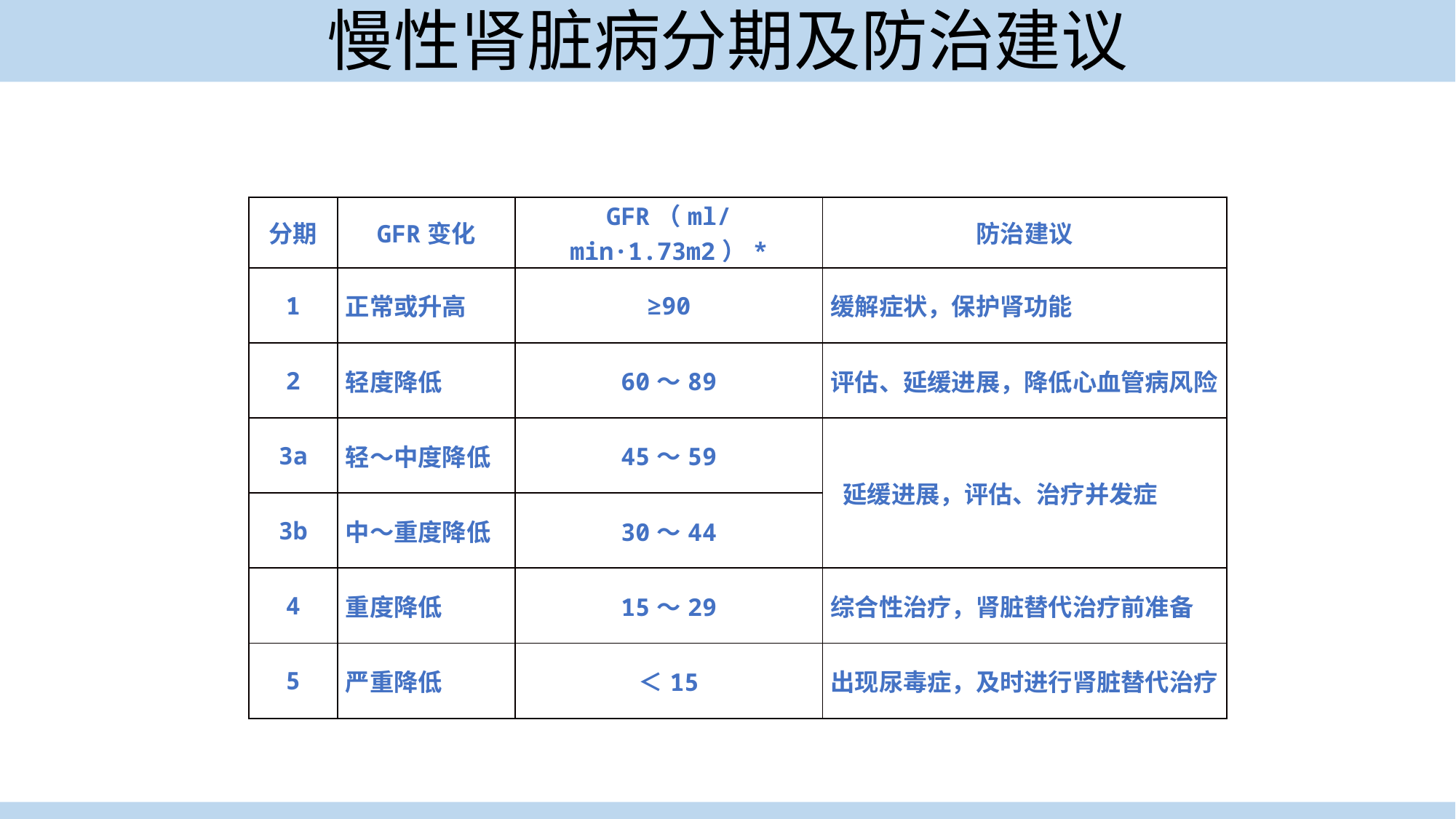

# 慢性肾脏病分期及防治建议
| 分期 | GFR变化 | GFR（ml/min·1.73m2）\* | 防治建议 |
| --- | --- | --- | --- |
| 1 | 正常或升高 | ≥90 | 缓解症状，保护肾功能 |
| 2 | 轻度降低 | 60～89 | 评估、延缓进展，降低心血管病风险 |
| 3a | 轻～中度降低 | 45～59 | 延缓进展，评估、治疗并发症 |
| 3b | 中～重度降低 | 30～44 |  |
| 4 | 重度降低 | 15～29 | 综合性治疗，肾脏替代治疗前准备 |
| 5 | 严重降低 | ＜15 | 出现尿毒症，及时进行肾脏替代治疗 |